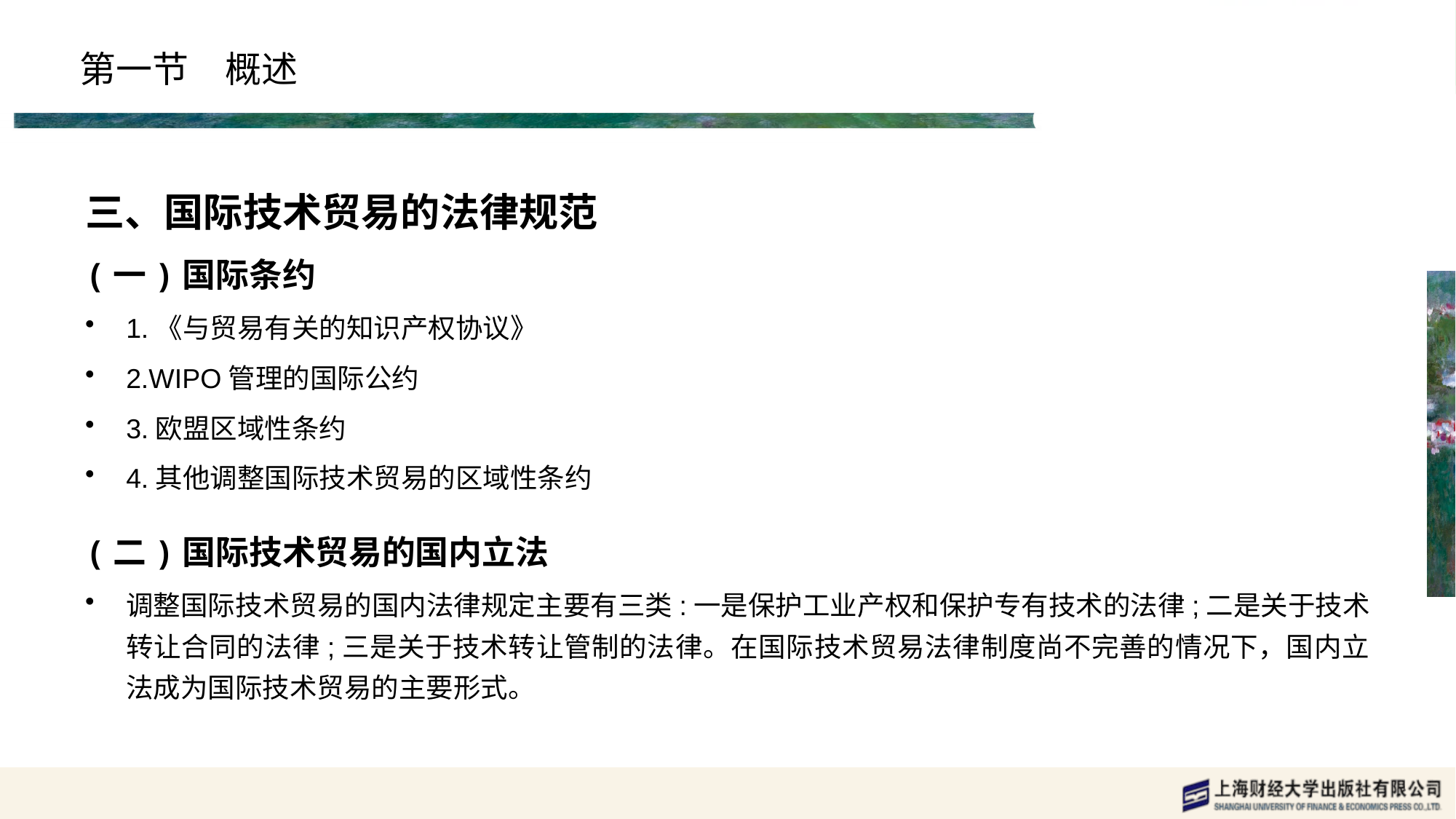

# 第一节　概述
三、国际技术贸易的法律规范
(一)国际条约
1.《与贸易有关的知识产权协议》
2.WIPO管理的国际公约
3.欧盟区域性条约
4.其他调整国际技术贸易的区域性条约
(二)国际技术贸易的国内立法
调整国际技术贸易的国内法律规定主要有三类:一是保护工业产权和保护专有技术的法律;二是关于技术转让合同的法律;三是关于技术转让管制的法律。在国际技术贸易法律制度尚不完善的情况下，国内立法成为国际技术贸易的主要形式。